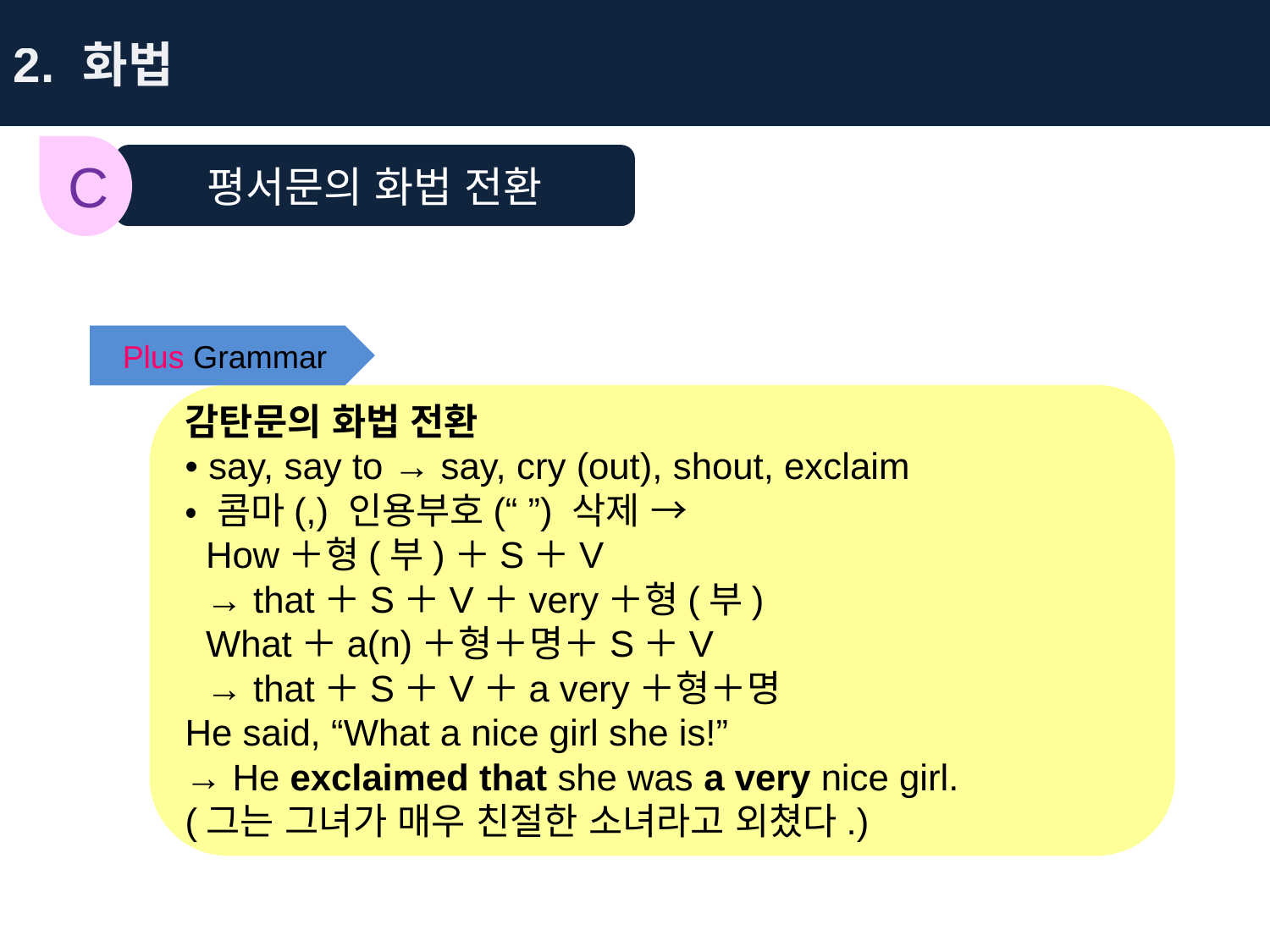

2. 화법

평서문의 화법 전환
C
Plus Grammar
감탄문의 화법 전환
• say, say to → say, cry (out), shout, exclaim
• 콤마(,) 인용부호(“ ”) 삭제 →
  How＋형(부)＋S＋V
  → that＋S＋V＋very＋형(부)
  What＋a(n)＋형＋명＋S＋V
  → that＋S＋V＋a very＋형＋명
He said, “What a nice girl she is!”
→ He exclaimed that she was a very nice girl.
(그는 그녀가 매우 친절한 소녀라고 외쳤다.)